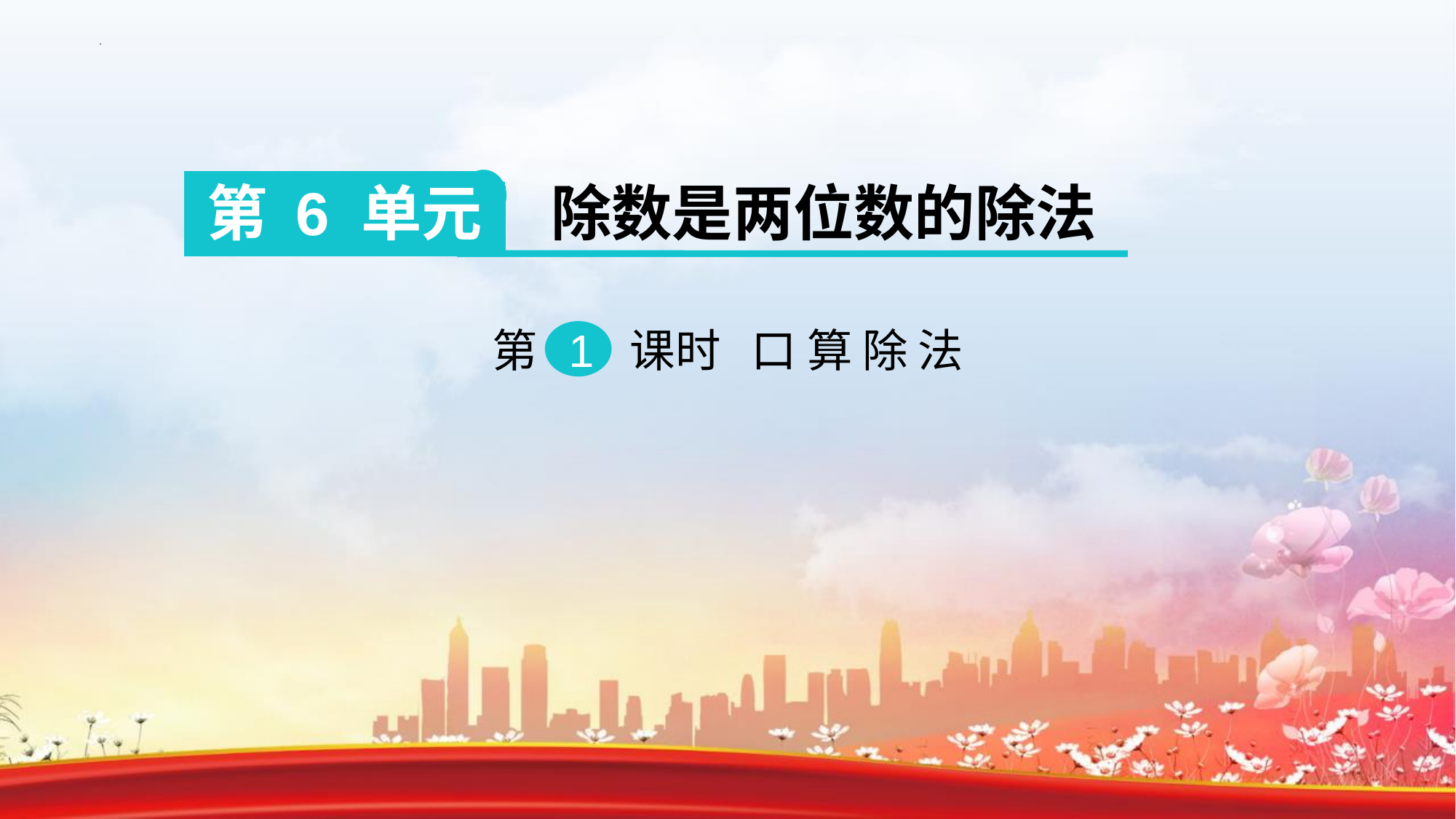

第 6 单元     除数是两位数的除法

第  1  课时   口 算 除 法